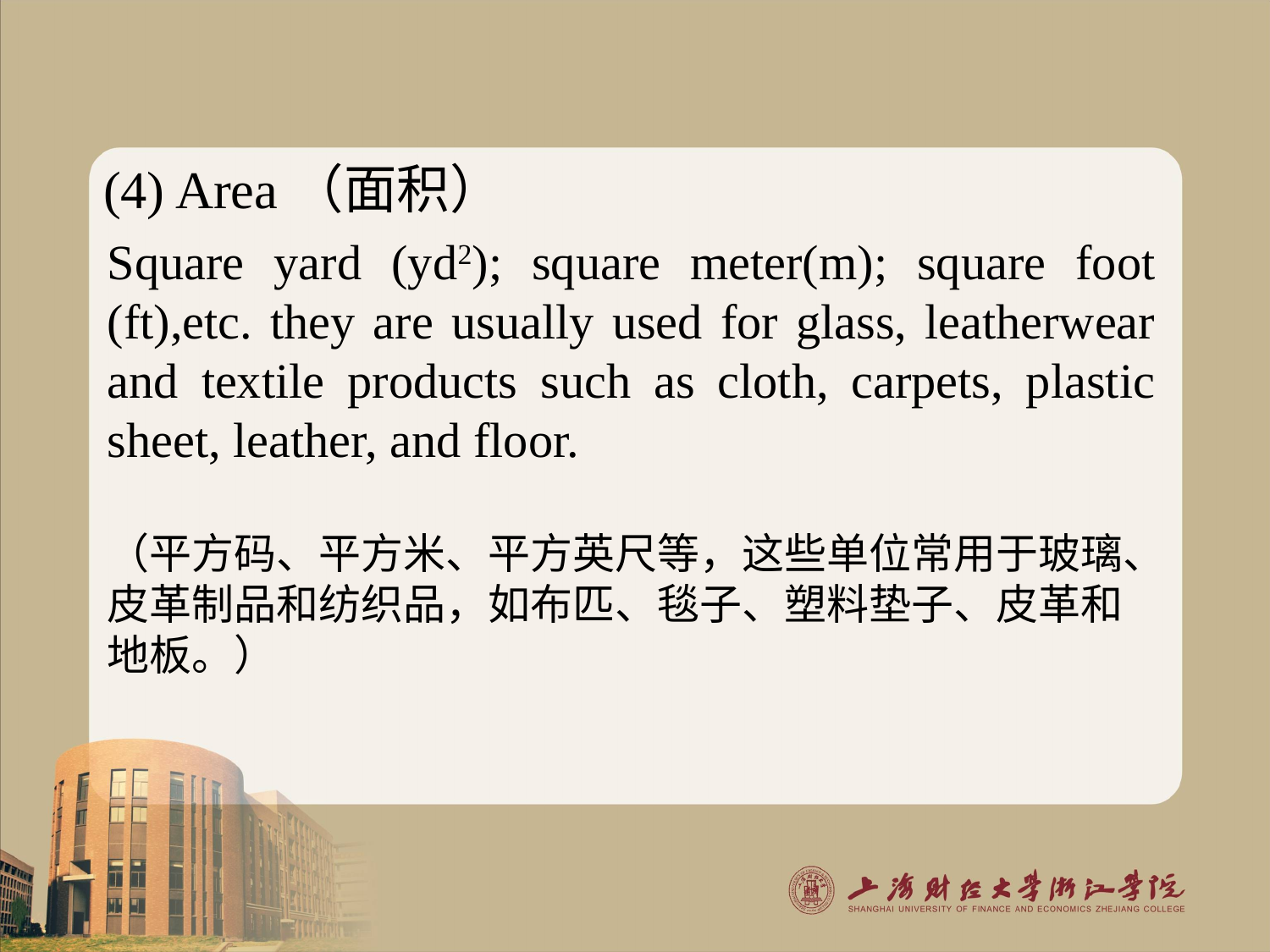

(4) Area（面积）
Square yard (yd2); square meter(m); square foot (ft),etc. they are usually used for glass, leatherwear and textile products such as cloth, carpets, plastic sheet, leather, and floor.

（平方码、平方米、平方英尺等，这些单位常用于玻璃、皮革制品和纺织品，如布匹、毯子、塑料垫子、皮革和地板。）